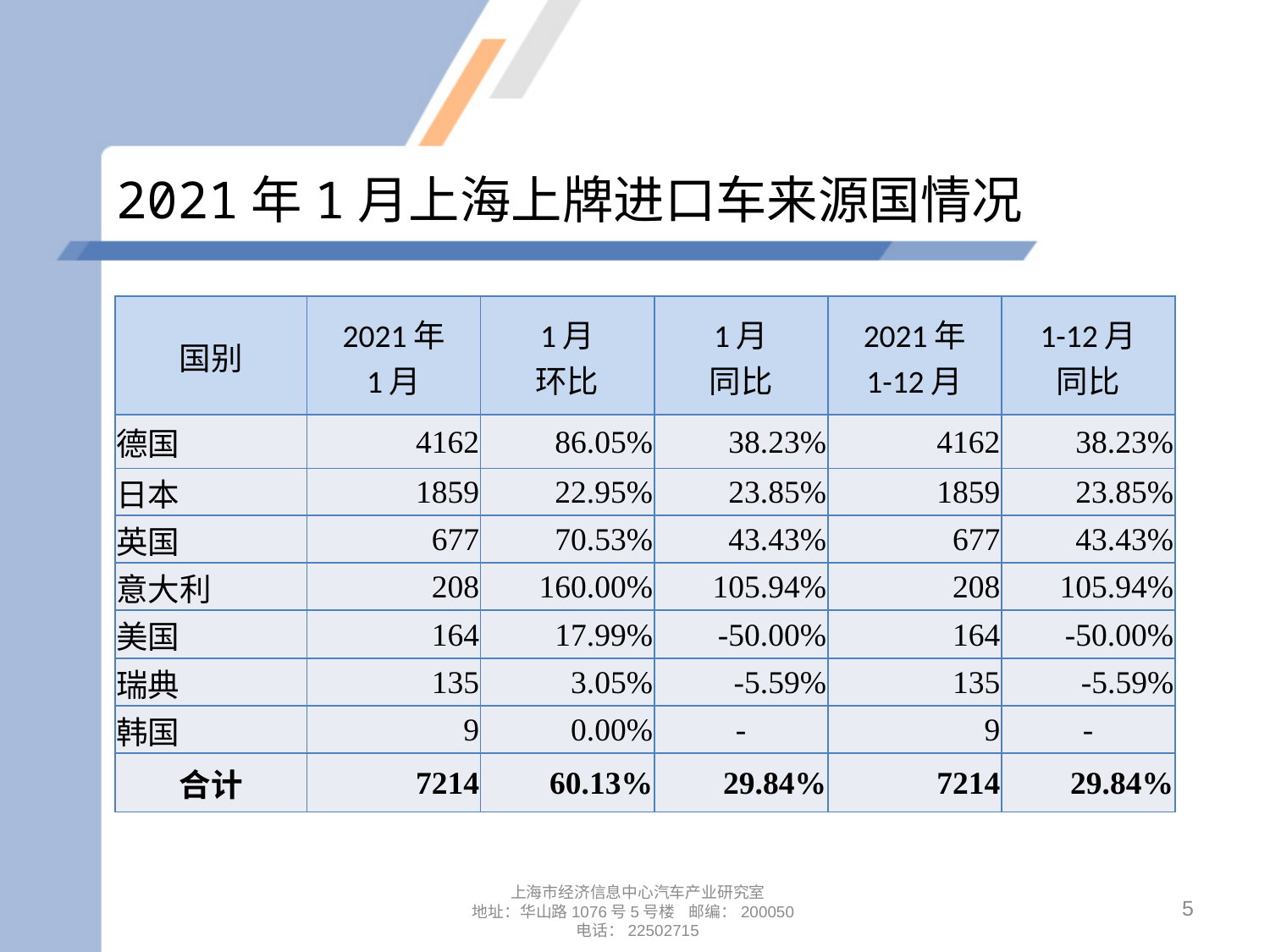

# 2021年1月上海上牌进口车来源国情况
| 国别 | 2021年 1月 | 1月 环比 | 1月 同比 | 2021年 1-12月 | 1-12月 同比 |
| --- | --- | --- | --- | --- | --- |
| 德国 | 4162 | 86.05% | 38.23% | 4162 | 38.23% |
| 日本 | 1859 | 22.95% | 23.85% | 1859 | 23.85% |
| 英国 | 677 | 70.53% | 43.43% | 677 | 43.43% |
| 意大利 | 208 | 160.00% | 105.94% | 208 | 105.94% |
| 美国 | 164 | 17.99% | -50.00% | 164 | -50.00% |
| 瑞典 | 135 | 3.05% | -5.59% | 135 | -5.59% |
| 韩国 | 9 | 0.00% | - | 9 | - |
| 合计 | 7214 | 60.13% | 29.84% | 7214 | 29.84% |

5
上海市经济信息中心汽车产业研究室
地址：华山路1076号5号楼    邮编：200050
电话：22502715